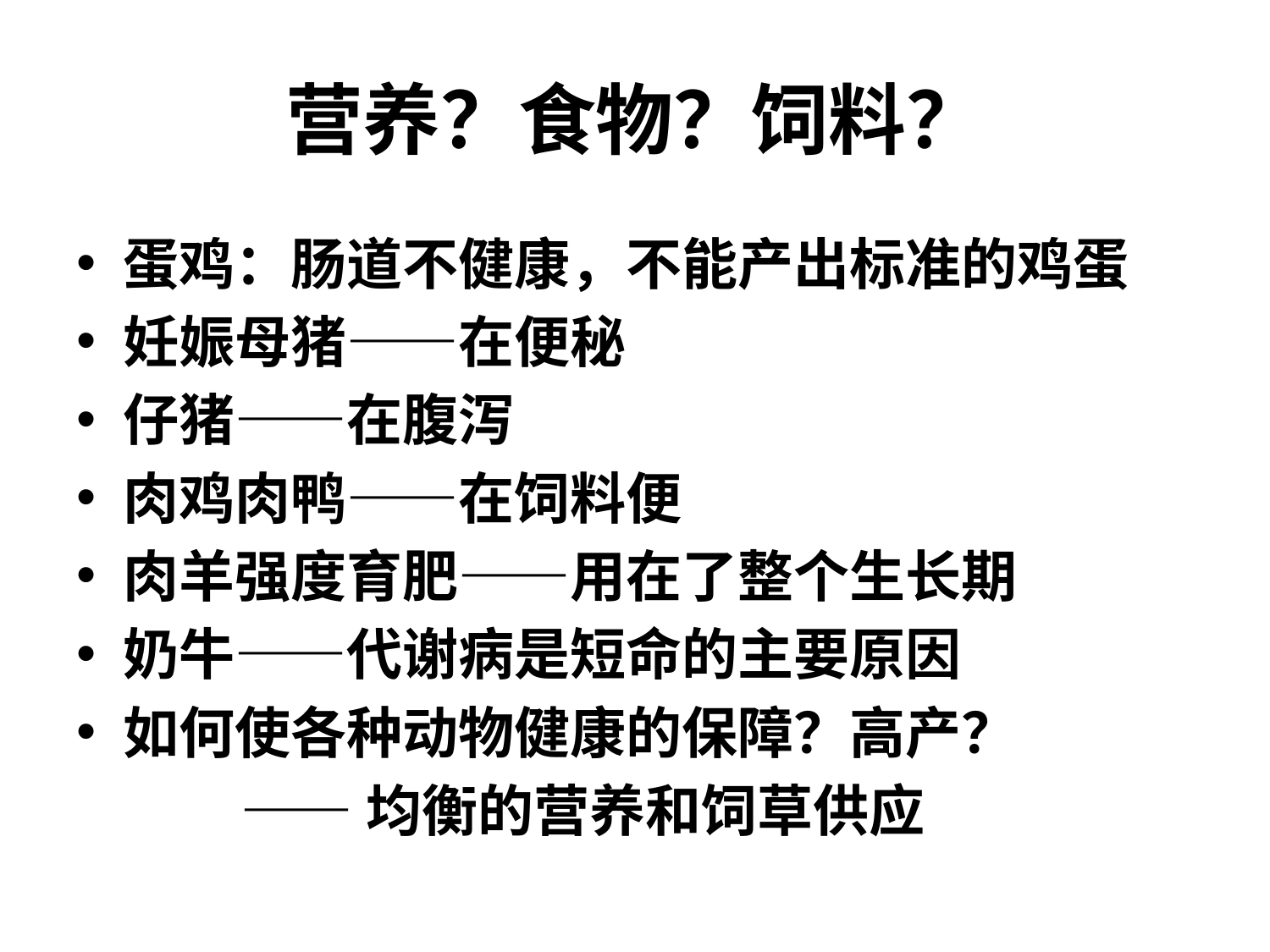

# 营养？食物？饲料？
蛋鸡：肠道不健康，不能产出标准的鸡蛋
妊娠母猪——在便秘
仔猪——在腹泻
肉鸡肉鸭——在饲料便
肉羊强度育肥——用在了整个生长期
奶牛——代谢病是短命的主要原因
如何使各种动物健康的保障？高产？
             ——均衡的营养和饲草供应